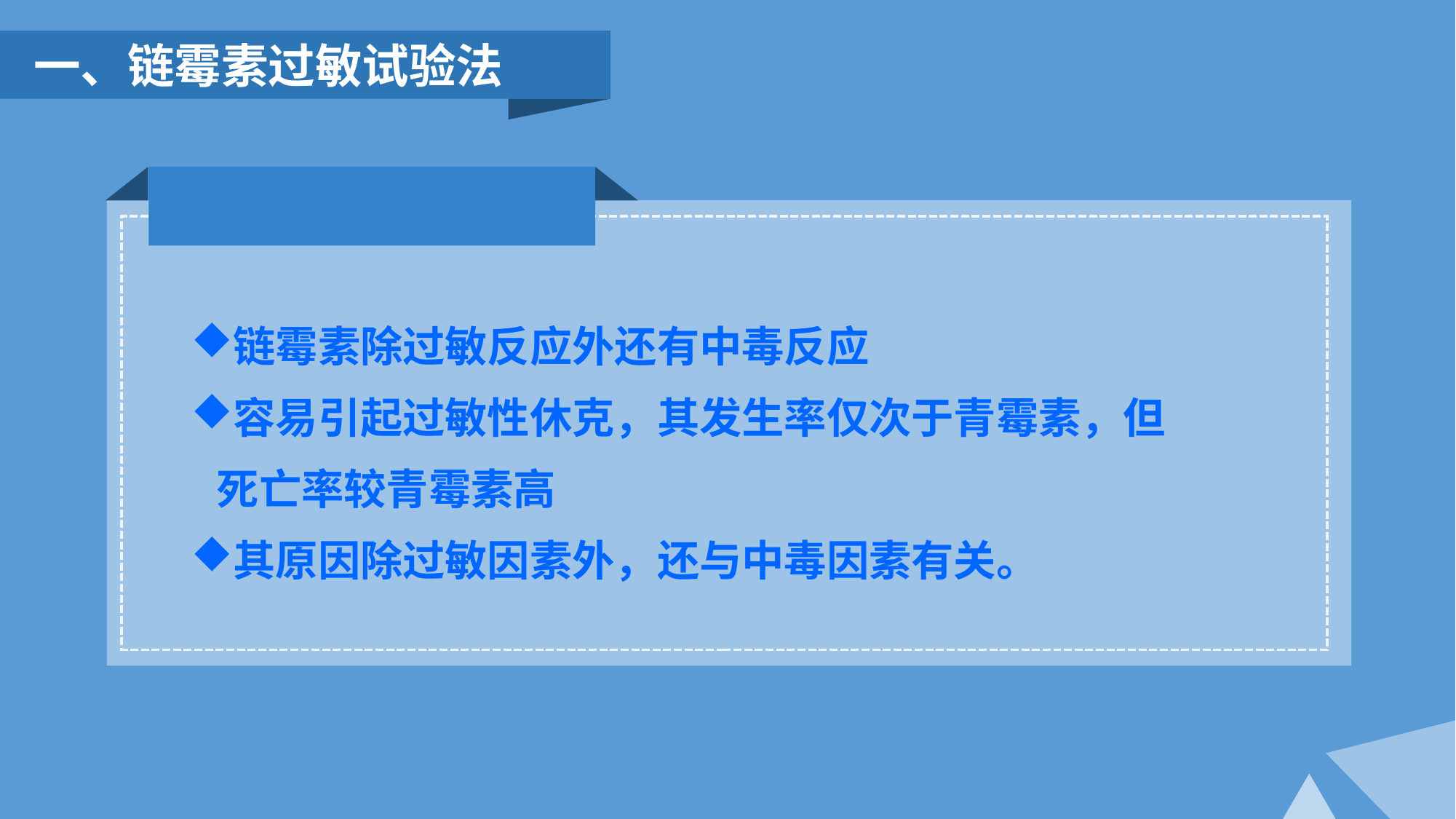

一、链霉素过敏试验法

链霉素除过敏反应外还有中毒反应
容易引起过敏性休克，其发生率仅次于青霉素，但死亡率较青霉素高
其原因除过敏因素外，还与中毒因素有关。